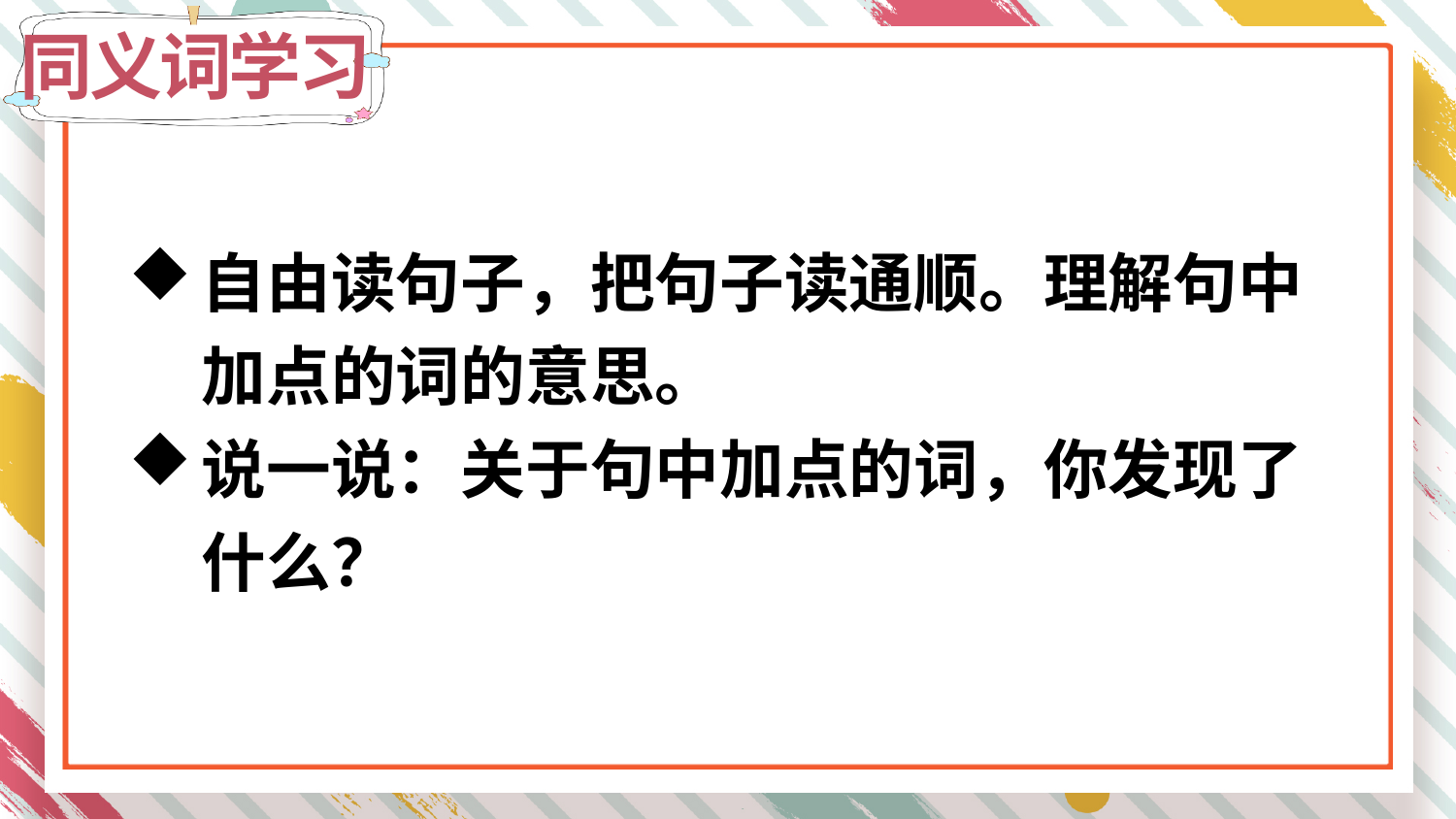

同义词学习
自由读句子，把句子读通顺。理解句中加点的词的意思。
说一说：关于句中加点的词，你发现了什么？